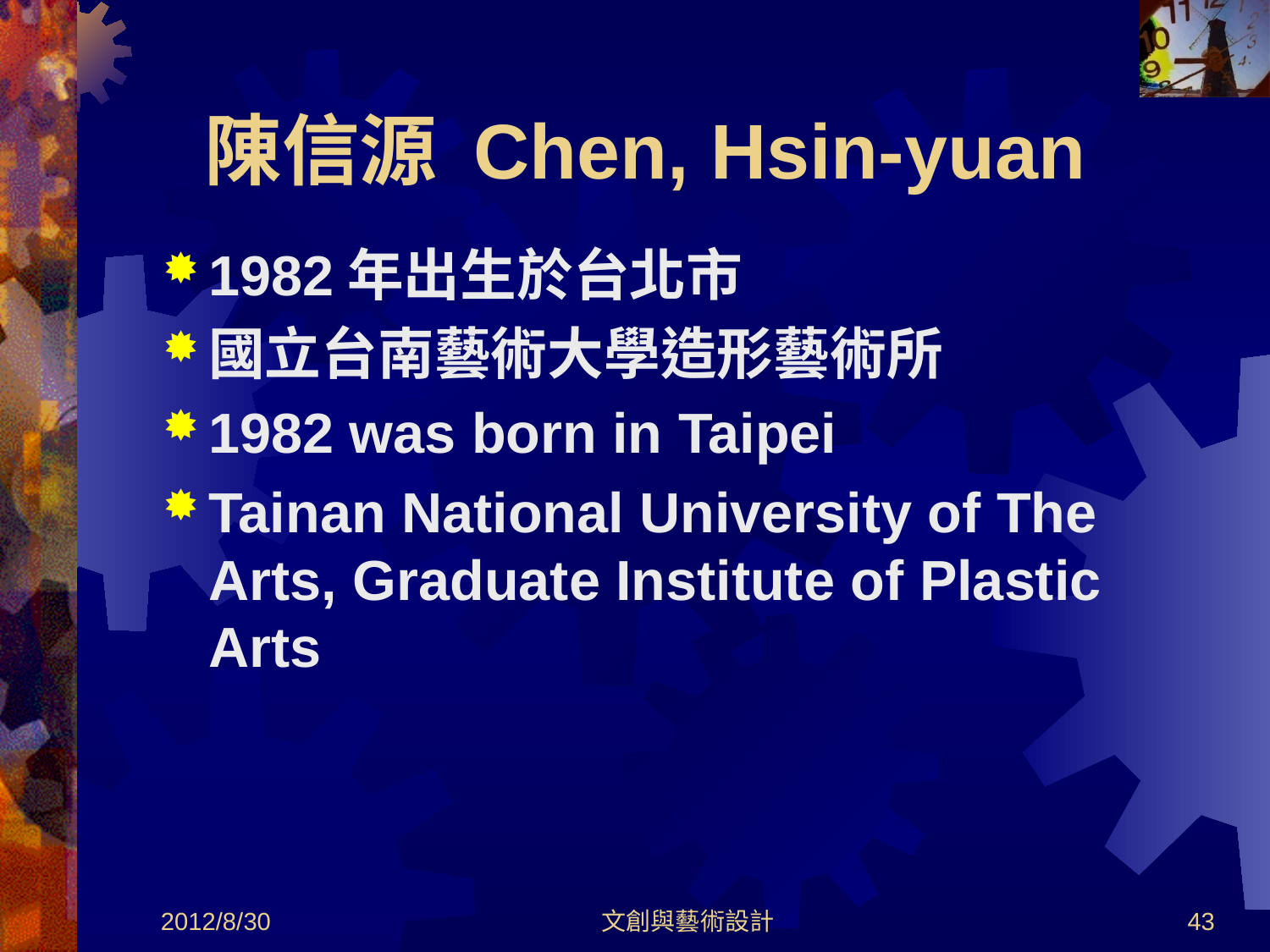

# 陳信源 Chen, Hsin-yuan
1982年出生於台北市
國立台南藝術大學造形藝術所
1982 was born in Taipei
Tainan National University of The Arts, Graduate Institute of Plastic Arts
2012/8/30
文創與藝術設計
43